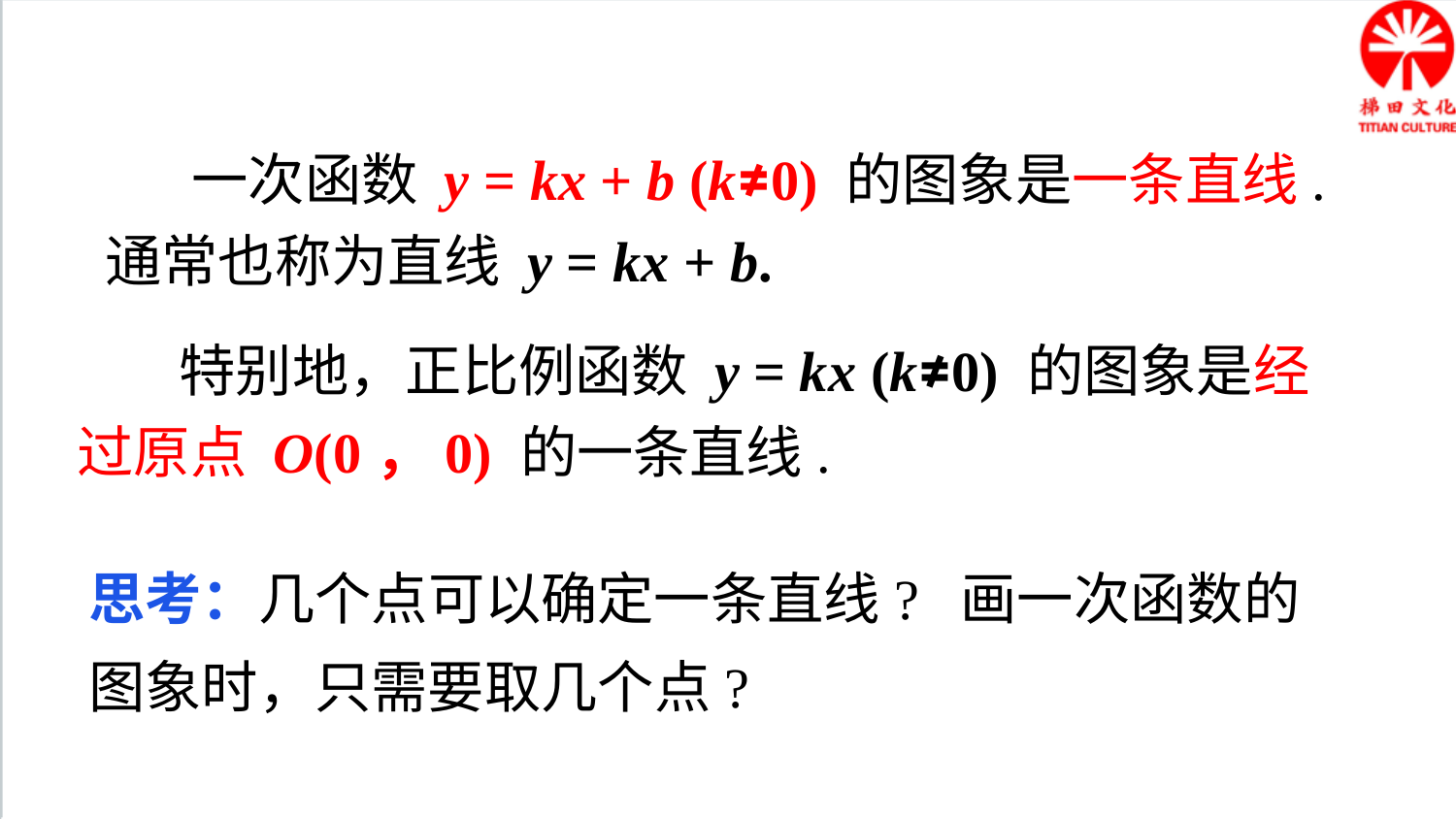

知识要点
        一次函数 y = kx + b (k≠0) 的图象是一条直线. 通常也称为直线 y = kx + b.
       特别地，正比例函数 y = kx (k≠0) 的图象是经过原点 O(0，0) 的一条直线.
思考：几个点可以确定一条直线?  画一次函数的图象时，只需要取几个点?